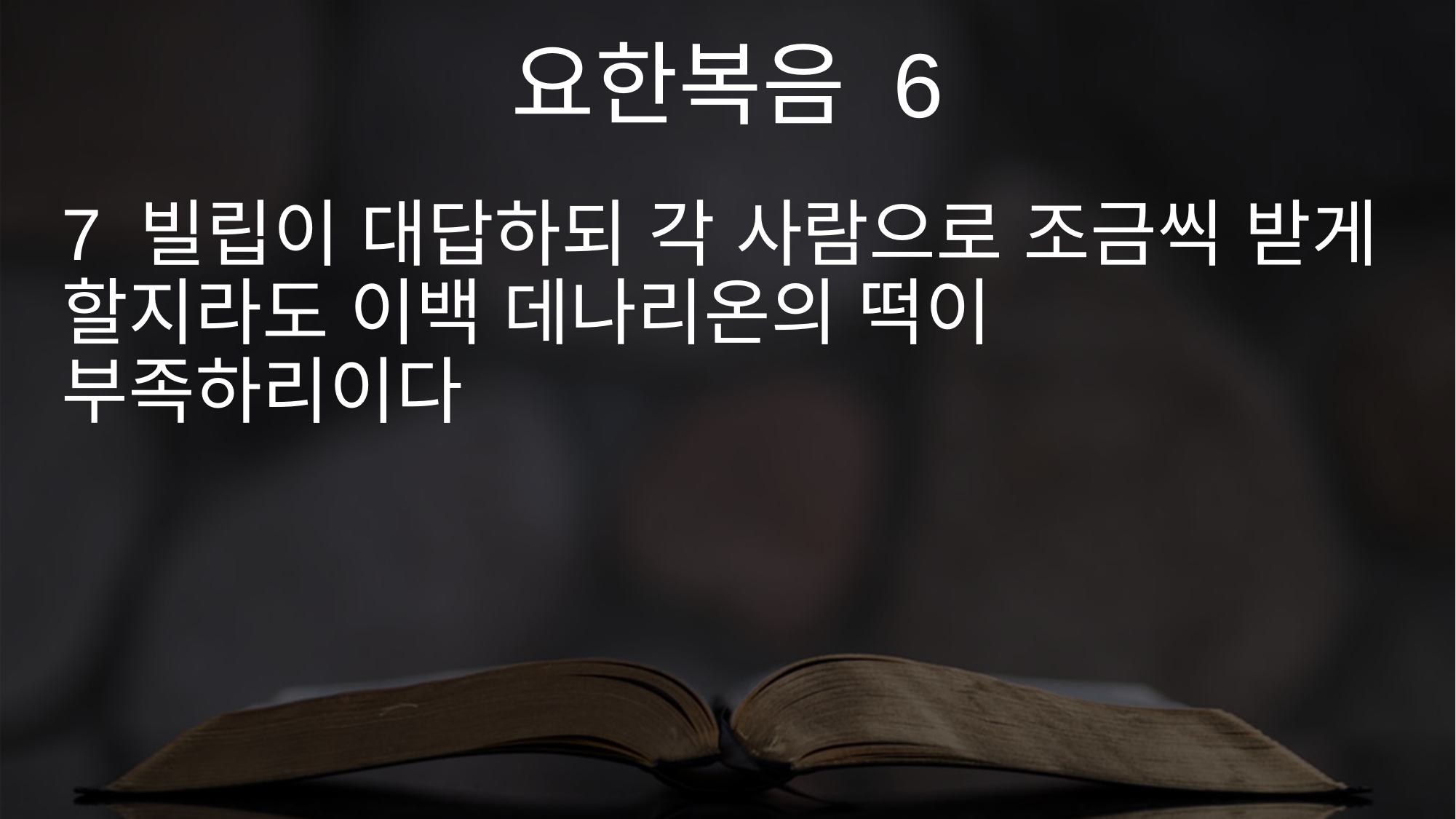

요한복음 6
7 빌립이 대답하되 각 사람으로 조금씩 받게 할지라도 이백 데나리온의 떡이 부족하리이다